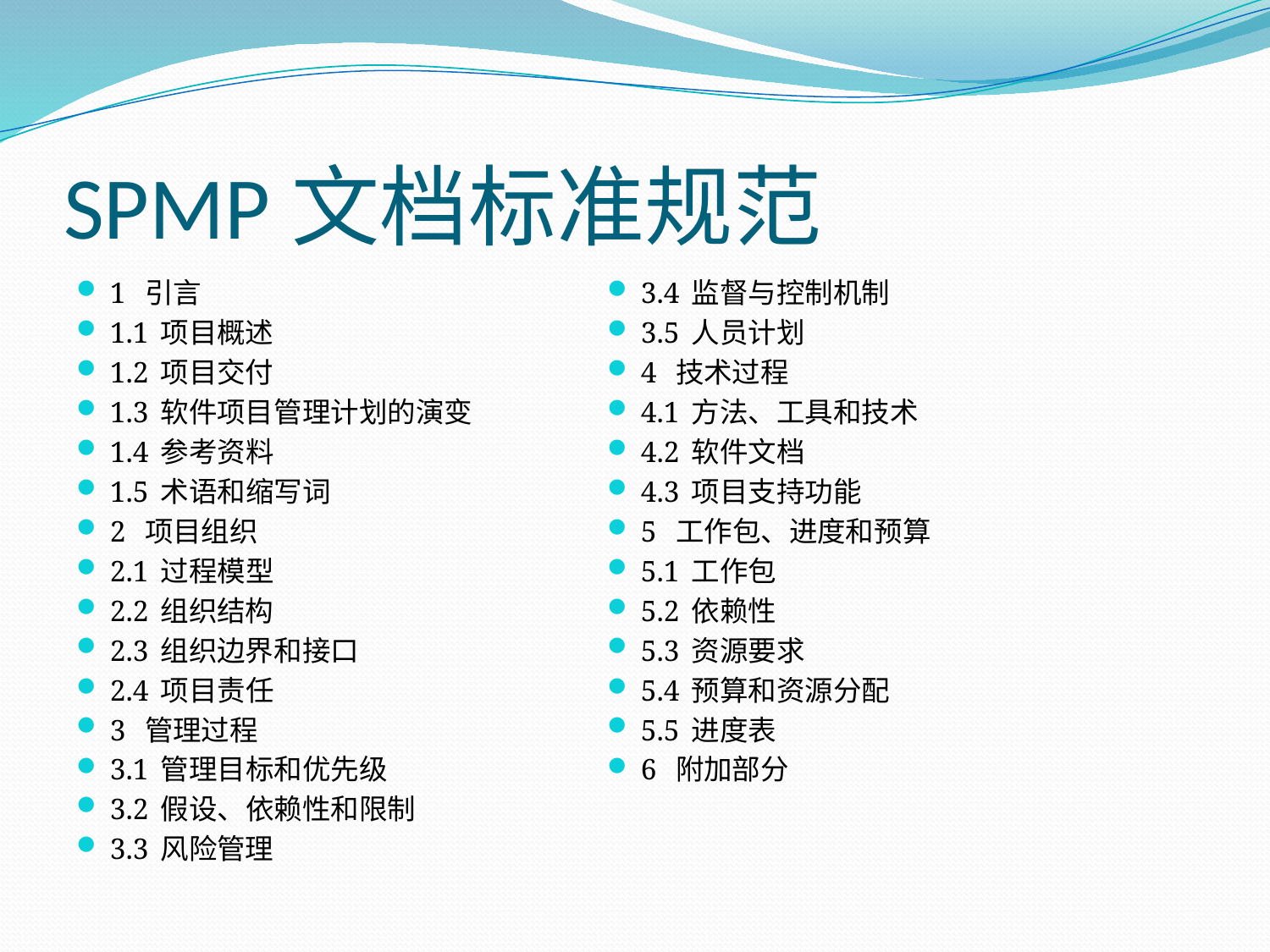

# SPMP文档标准规范
1  引言
1.1 项目概述
1.2 项目交付
1.3 软件项目管理计划的演变
1.4 参考资料
1.5 术语和缩写词
2  项目组织
2.1 过程模型
2.2 组织结构
2.3 组织边界和接口
2.4 项目责任
3  管理过程
3.1 管理目标和优先级
3.2 假设、依赖性和限制
3.3 风险管理
3.4 监督与控制机制
3.5 人员计划
4  技术过程
4.1 方法、工具和技术
4.2 软件文档
4.3 项目支持功能
5  工作包、进度和预算
5.1 工作包
5.2 依赖性
5.3 资源要求
5.4 预算和资源分配
5.5 进度表
6  附加部分